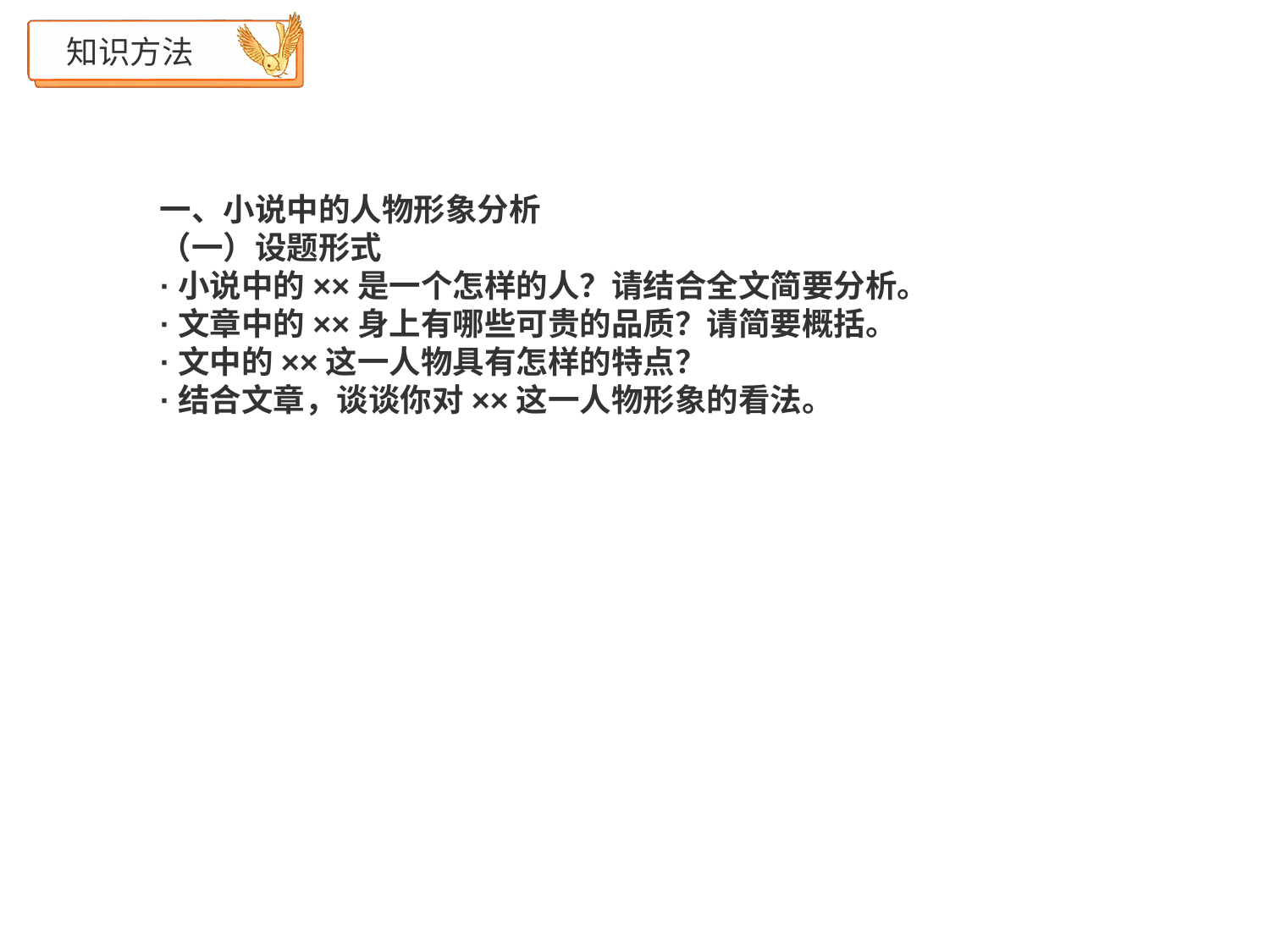

# 知识方法
一、小说中的人物形象分析
（一）设题形式
·小说中的××是一个怎样的人？请结合全文简要分析。
·文章中的××身上有哪些可贵的品质？请简要概括。
·文中的××这一人物具有怎样的特点？
·结合文章，谈谈你对××这一人物形象的看法。